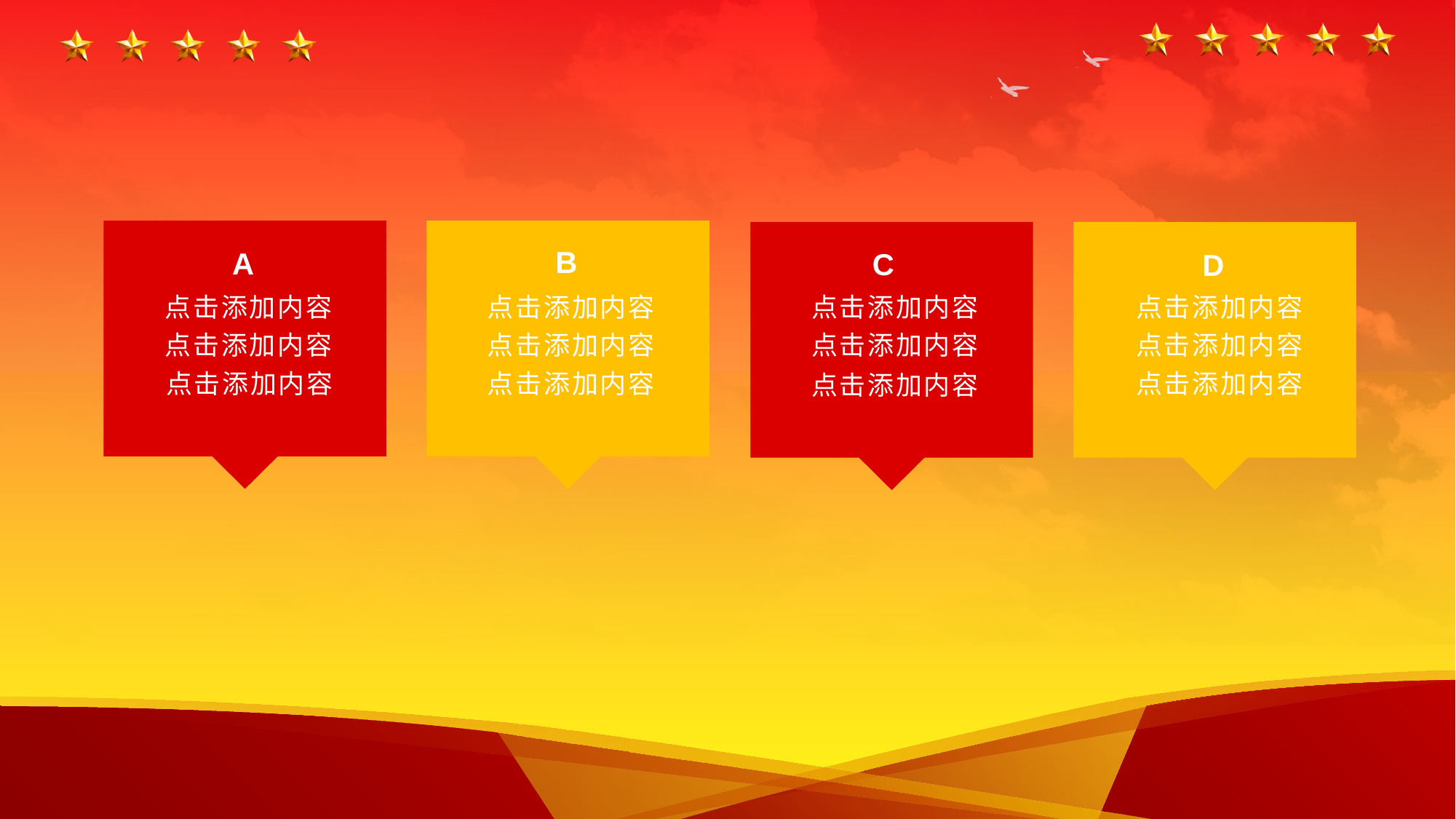

A
点击添加内容
点击添加内容
点击添加内容

B
点击添加内容
点击添加内容
点击添加内容

D
点击添加内容
点击添加内容
点击添加内容

C
点击添加内容
点击添加内容
点击添加内容